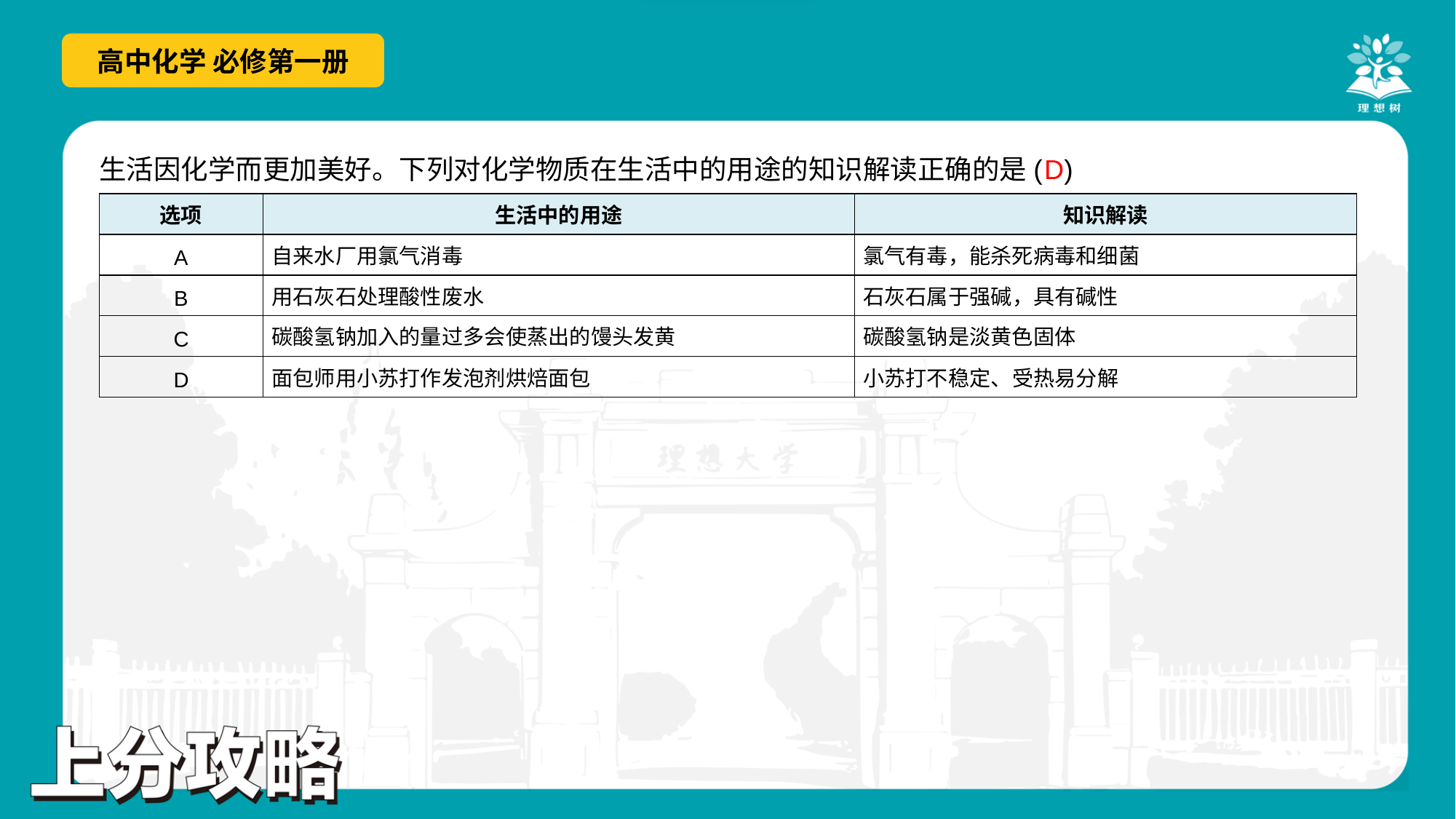

D
生活因化学而更加美好。下列对化学物质在生活中的用途的知识解读正确的是(   )
| 选项 | 生活中的用途 | 知识解读 |
| --- | --- | --- |
| A | 自来水厂用氯气消毒 | 氯气有毒，能杀死病毒和细菌 |
| B | 用石灰石处理酸性废水 | 石灰石属于强碱，具有碱性 |
| C | 碳酸氢钠加入的量过多会使蒸出的馒头发黄 | 碳酸氢钠是淡黄色固体 |
| D | 面包师用小苏打作发泡剂烘焙面包 | 小苏打不稳定、受热易分解 |